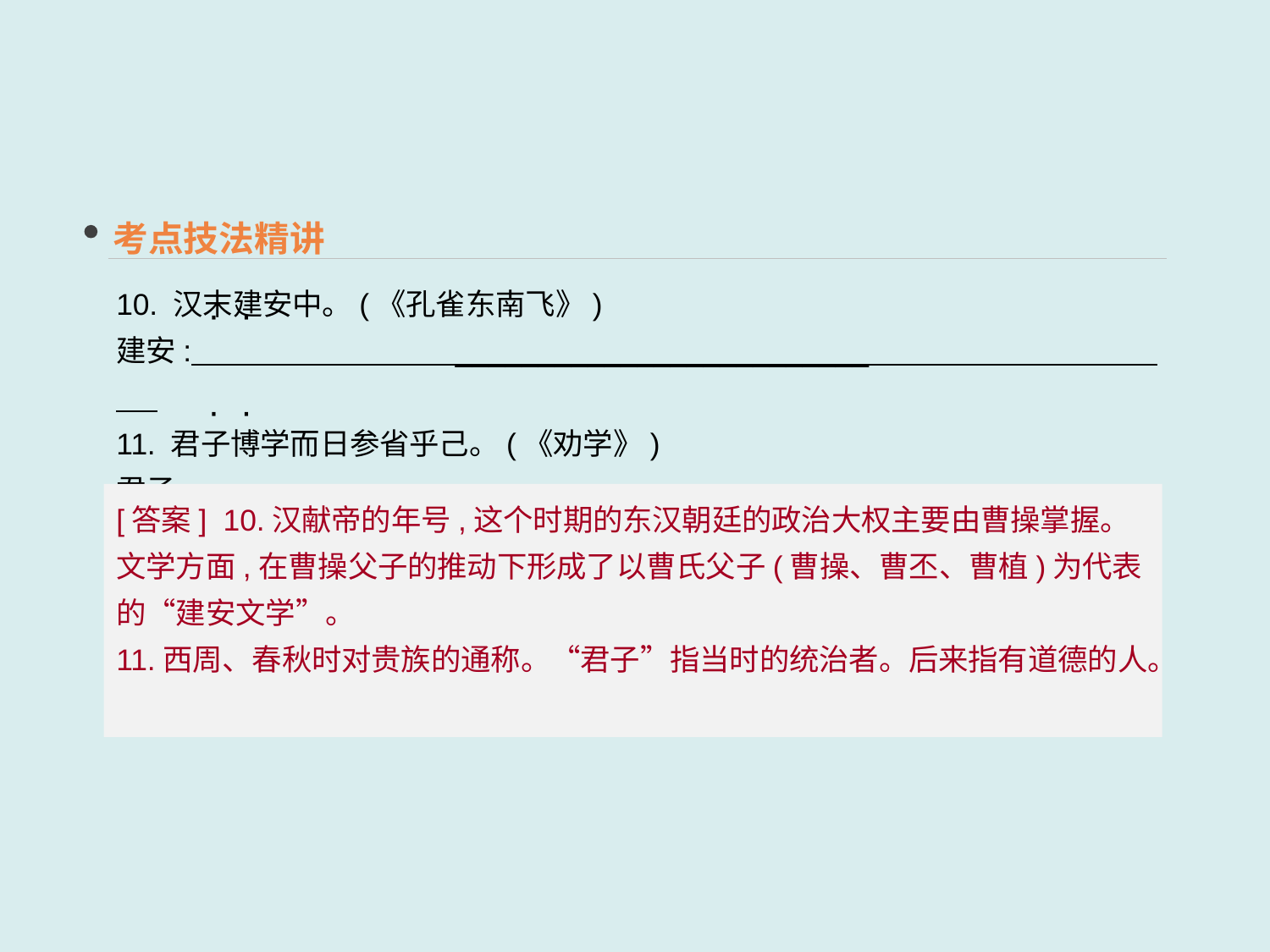

考点技法精讲

10. 汉末建安中。(《孔雀东南飞》)
建安:                                _________________________
11. 君子博学而日参省乎己。(《劝学》)
君子:                                                                   _________________________

 ·  ·
 ·  ·

[答案]  10.汉献帝的年号,这个时期的东汉朝廷的政治大权主要由曹操掌握。文学方面,在曹操父子的推动下形成了以曹氏父子(曹操、曹丕、曹植)为代表的“建安文学”。
11.西周、春秋时对贵族的通称。“君子”指当时的统治者。后来指有道德的人。